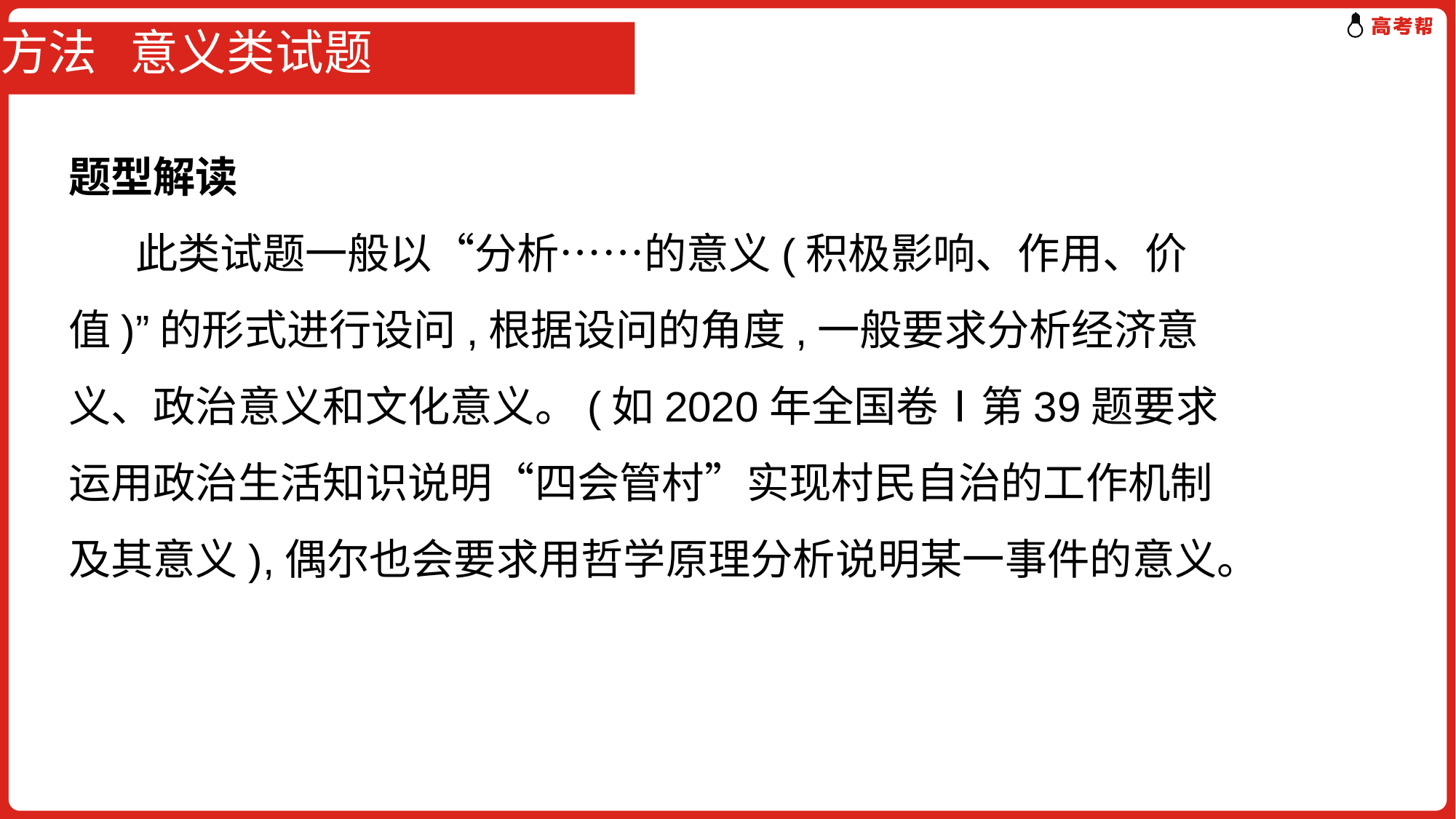

# 方法   意义类试题
题型解读
      此类试题一般以“分析……的意义(积极影响、作用、价值)”的形式进行设问,根据设问的角度,一般要求分析经济意义、政治意义和文化意义。(如2020年全国卷Ⅰ第39题要求运用政治生活知识说明“四会管村”实现村民自治的工作机制及其意义),偶尔也会要求用哲学原理分析说明某一事件的意义。